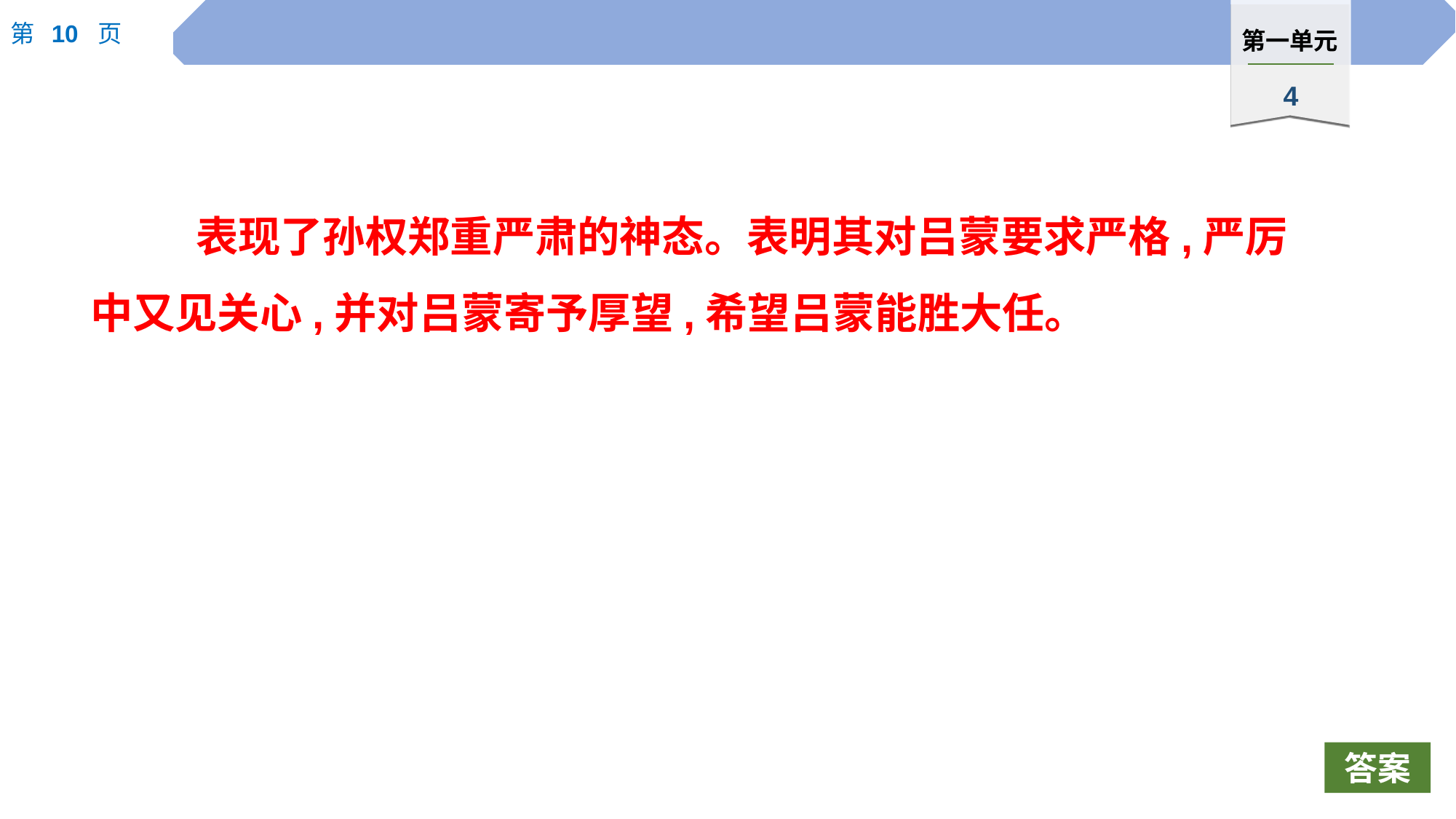

表现了孙权郑重严肃的神态。表明其对吕蒙要求严格,严厉中又见关心,并对吕蒙寄予厚望,希望吕蒙能胜大任。
答案